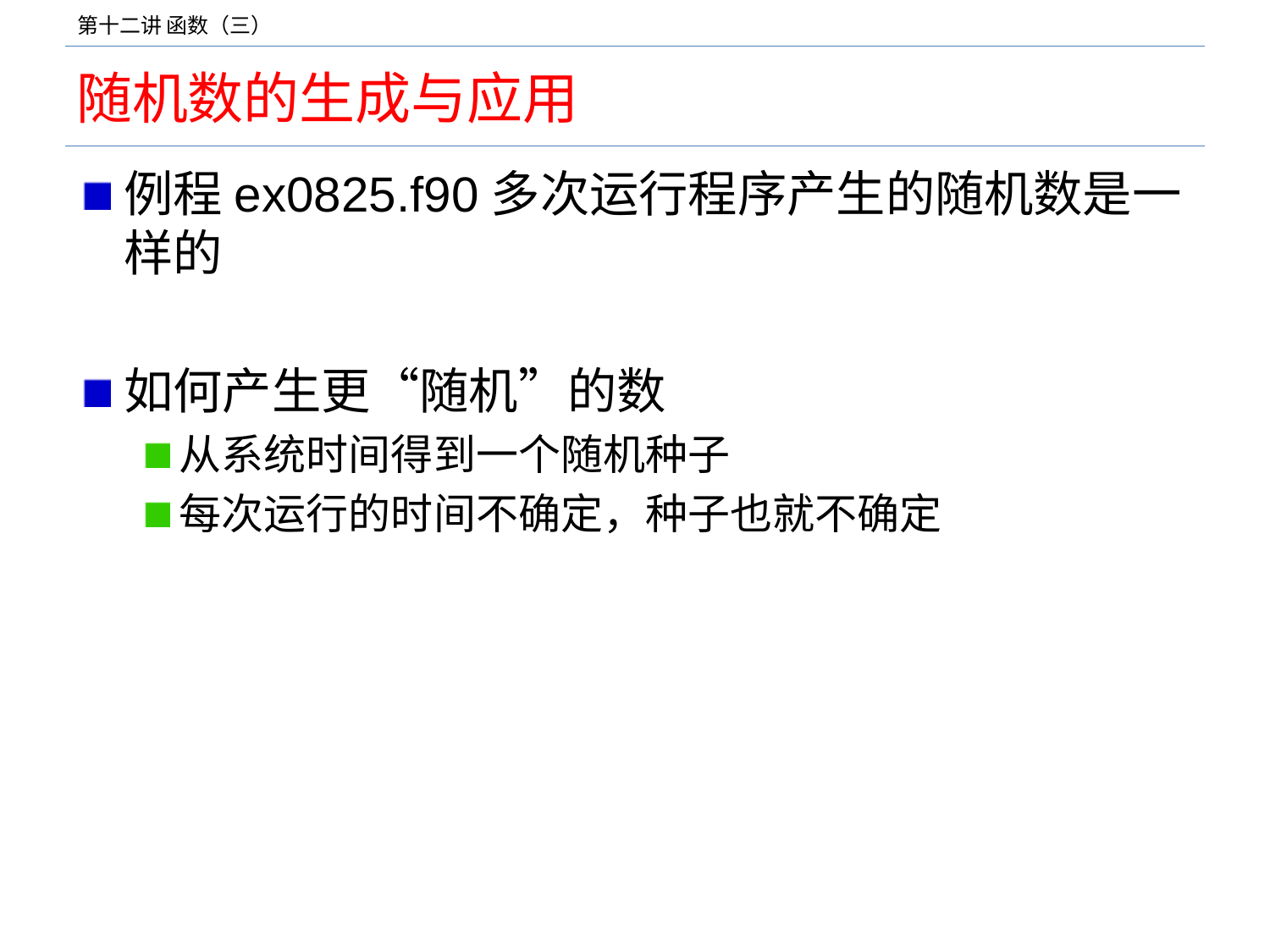

# 随机数的生成与应用
例程ex0825.f90多次运行程序产生的随机数是一样的

如何产生更“随机”的数
从系统时间得到一个随机种子
每次运行的时间不确定，种子也就不确定